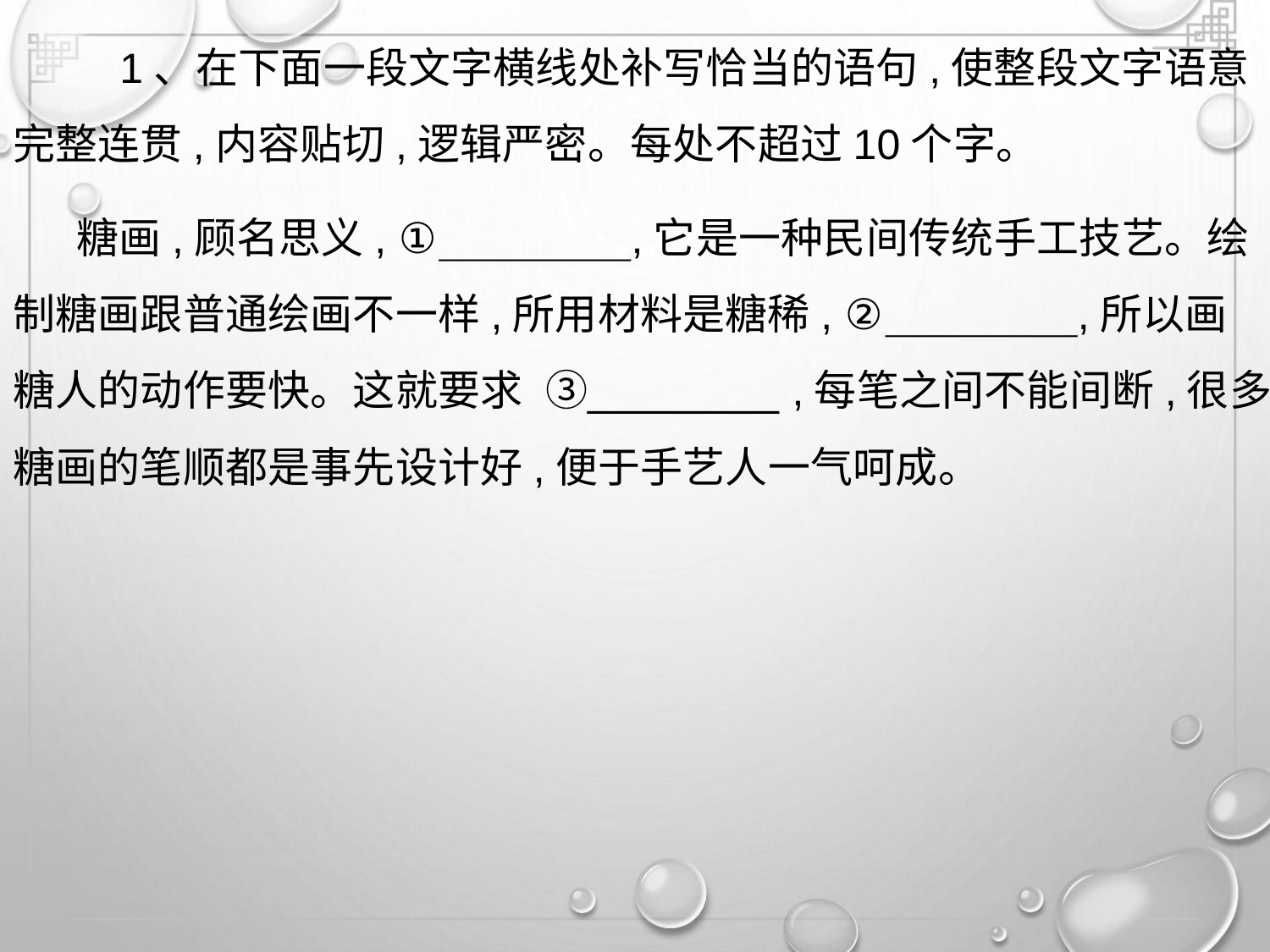

1、在下面一段文字横线处补写恰当的语句,使整段文字语意
完整连贯,内容贴切,逻辑严密。每处不超过10个字。
糖画,顾名思义, ①
制糖画跟普通绘画不一样,所用材料是糖稀, ②
糖人的动作要快。这就要求 ③ ,每笔之间不能间断,很多
糖画的笔顺都是事先设计好,便于手艺人一气呵成。
,它是一种民间传统手工技艺。绘
,所以画